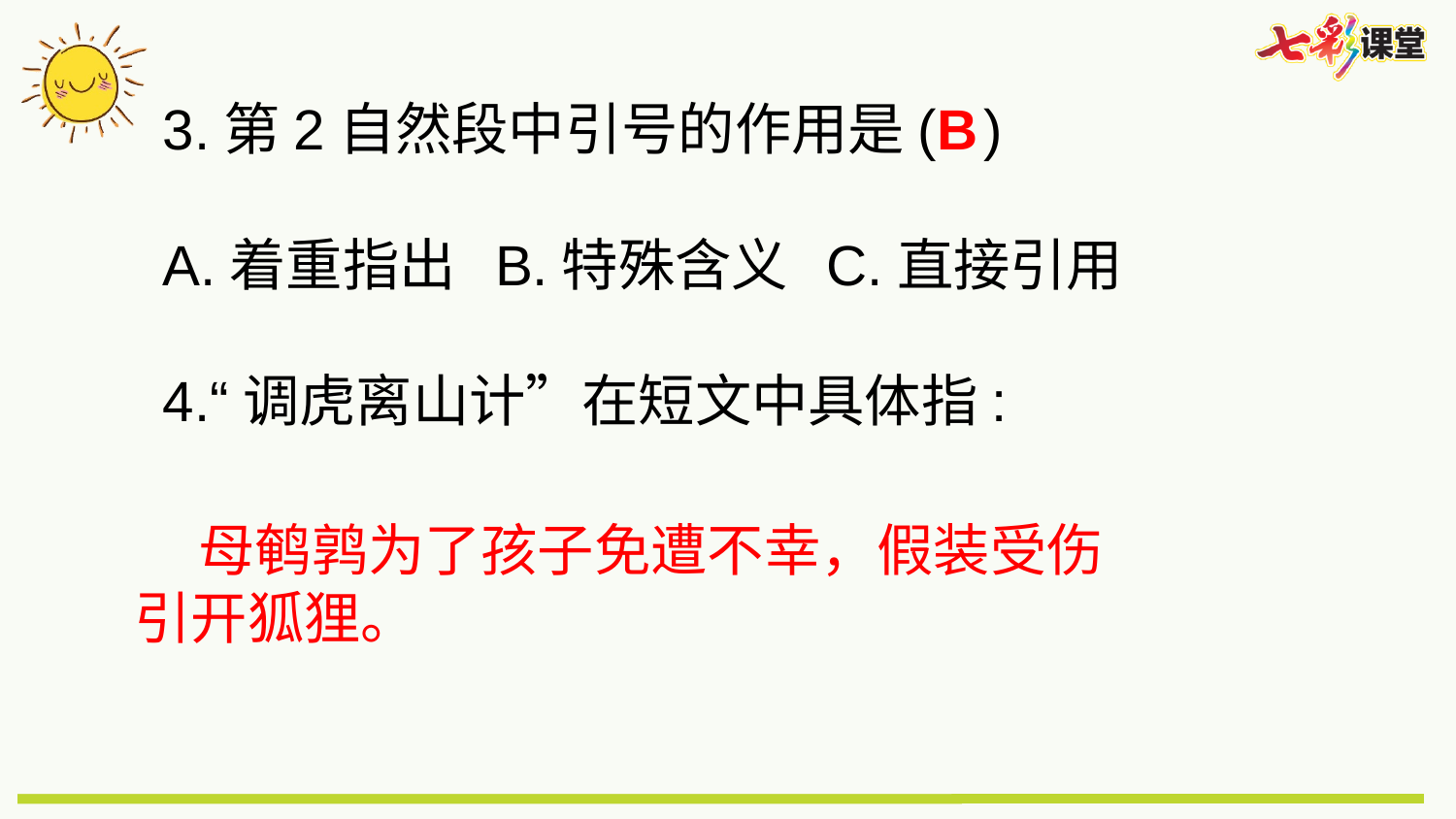

3.第2自然段中引号的作用是(   )

A.着重指出  B.特殊含义  C.直接引用

4.“调虎离山计”在短文中具体指:

B
    母鹌鹑为了孩子免遭不幸，假装受伤引开狐狸。